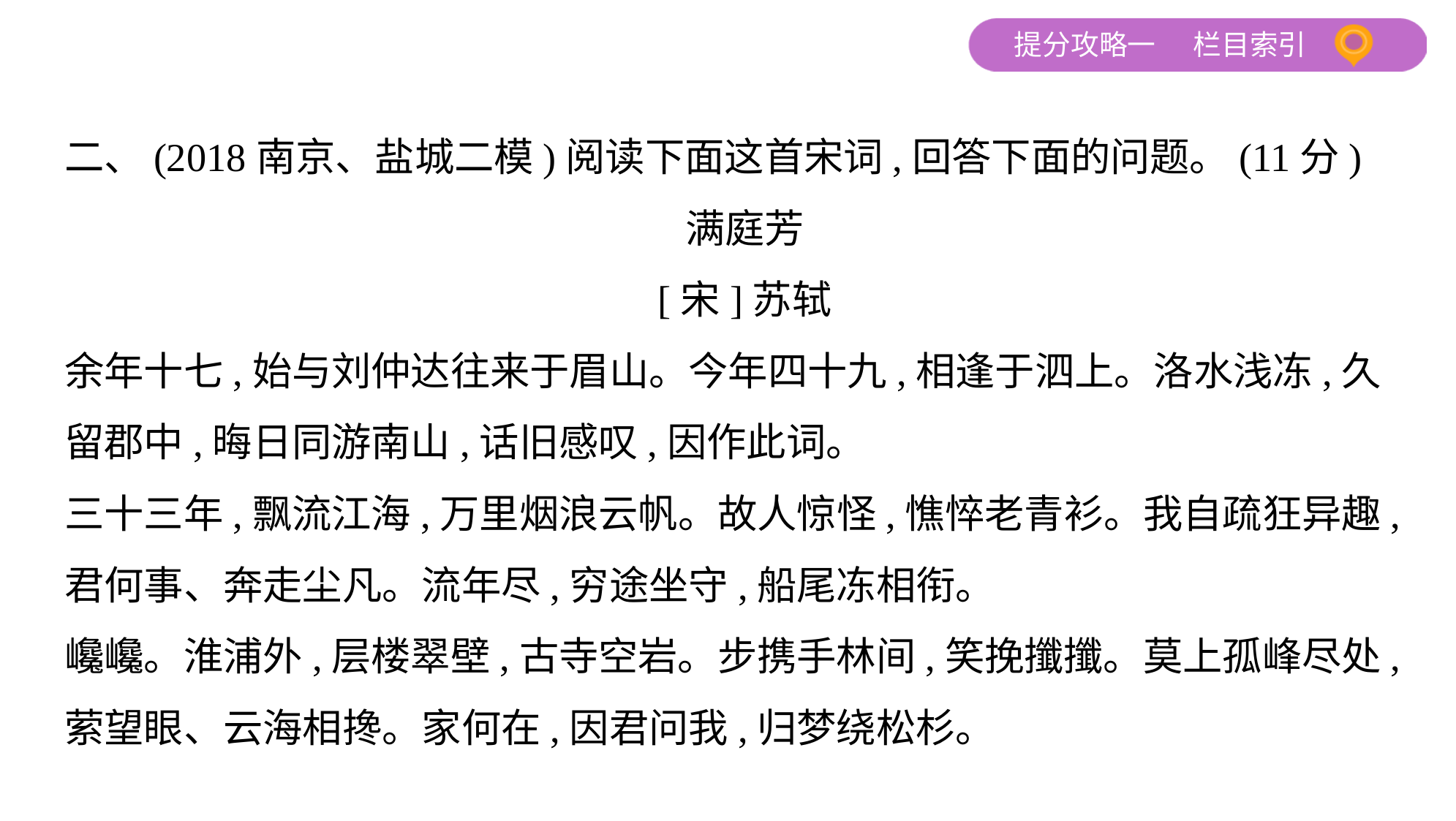

二、(2018南京、盐城二模)阅读下面这首宋词,回答下面的问题。(11分)
满庭芳
[宋]苏轼
余年十七,始与刘仲达往来于眉山。今年四十九,相逢于泗上。洛水浅冻,久
留郡中,晦日同游南山,话旧感叹,因作此词。
三十三年,飘流江海,万里烟浪云帆。故人惊怪,憔悴老青衫。我自疏狂异趣,
君何事、奔走尘凡。流年尽,穷途坐守,船尾冻相衔。
巉巉。淮浦外,层楼翠壁,古寺空岩。步携手林间,笑挽攕攕。莫上孤峰尽处,
萦望眼、云海相搀。家何在,因君问我,归梦绕松杉。